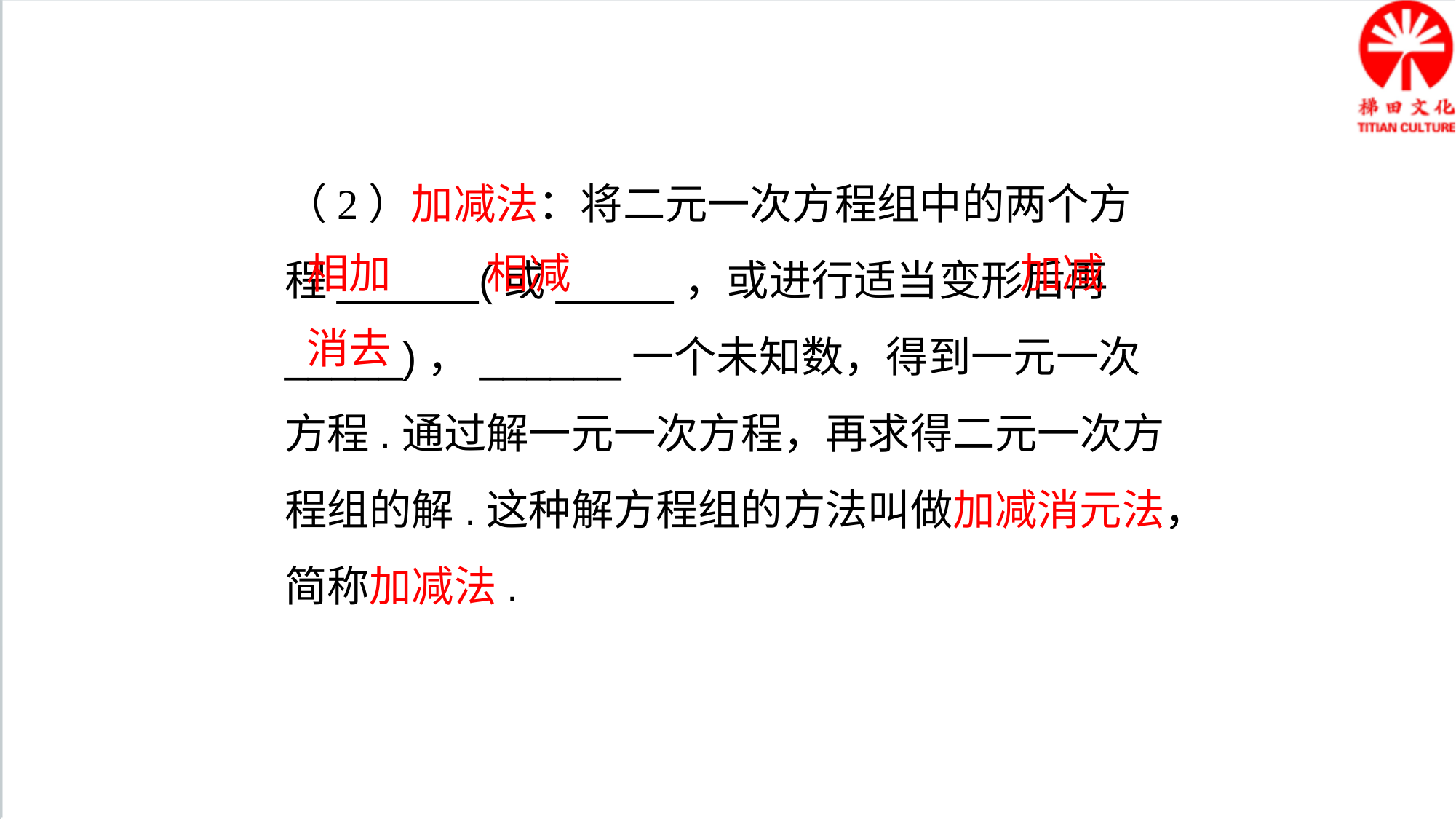

（2）加减法：将二元一次方程组中的两个方程______(或_____，或进行适当变形后再_____)，______一个未知数，得到一元一次方程.通过解一元一次方程，再求得二元一次方程组的解.这种解方程组的方法叫做加减消元法，简称加减法.
相加
相减
加减
消去